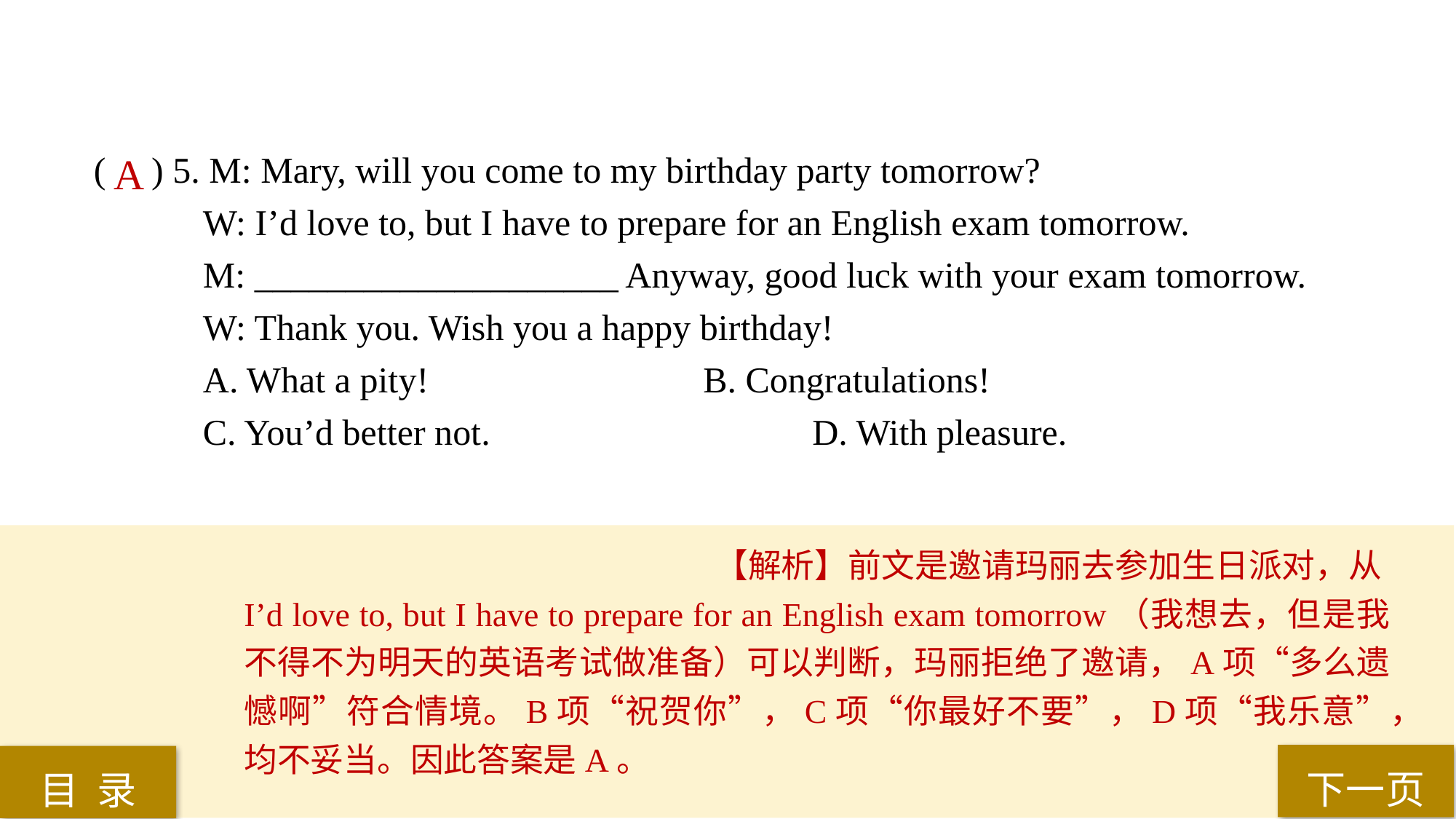

(     ) 5. M: Mary, will you come to my birthday party tomorrow?
W: I’d love to, but I have to prepare for an English exam tomorrow.
M: ____________________ Anyway, good luck with your exam tomorrow.
W: Thank you. Wish you a happy birthday!
A. What a pity! 			 B. Congratulations!
C. You’d better not.			 D. With pleasure.
A
【解析】前文是邀请玛丽去参加生日派对，从I’d love to, but I have to prepare for an English exam tomorrow（我想去，但是我不得不为明天的英语考试做准备）可以判断，玛丽拒绝了邀请，A项“多么遗憾啊”符合情境。B项“祝贺你”，C项“你最好不要”，D项“我乐意”，均不妥当。因此答案是A。